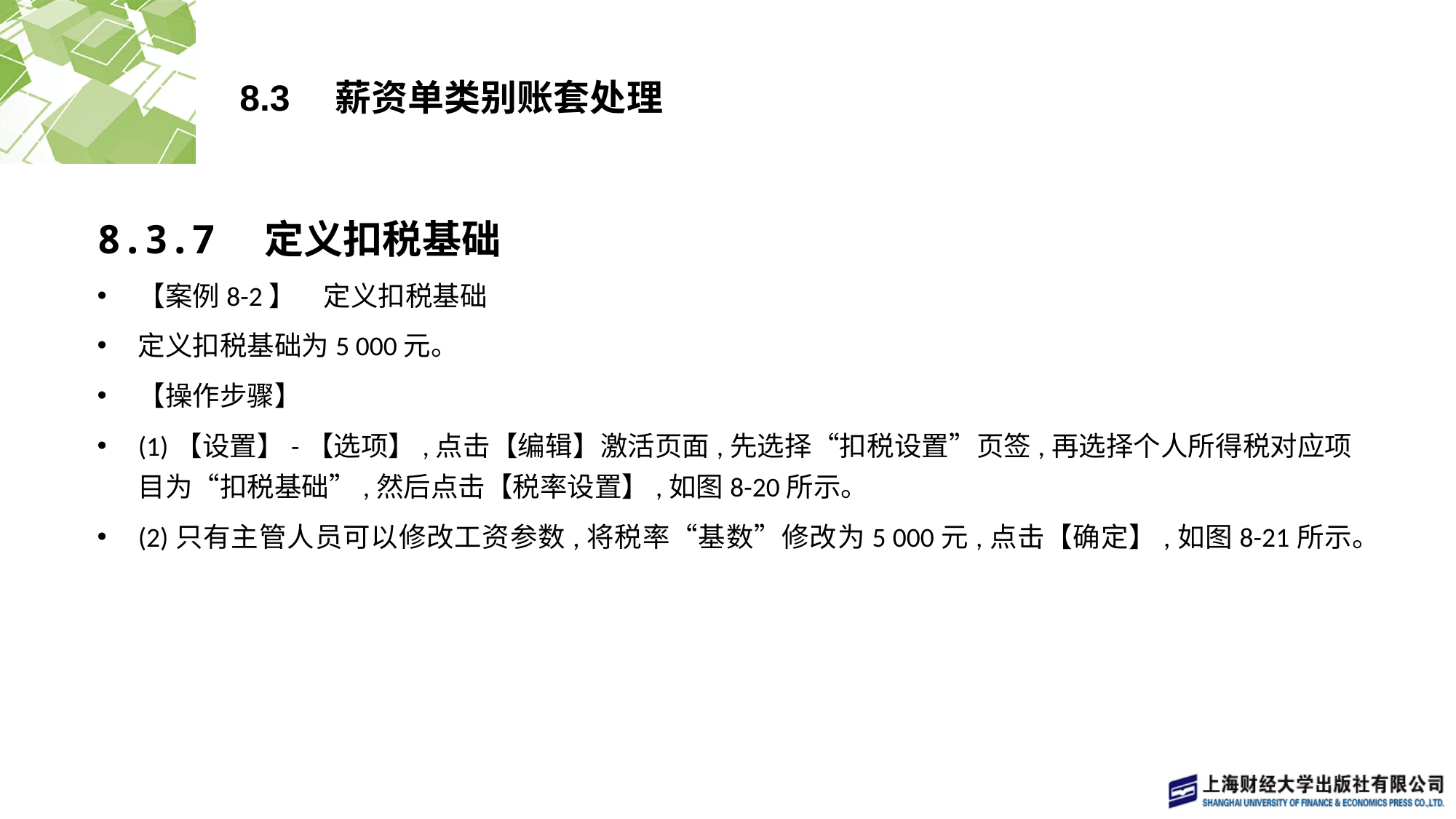

# 8.3　薪资单类别账套处理
8.3.7　定义扣税基础
【案例8-2】　定义扣税基础
定义扣税基础为5 000元。
【操作步骤】
(1)【设置】-【选项】,点击【编辑】激活页面,先选择“扣税设置”页签,再选择个人所得税对应项目为“扣税基础”,然后点击【税率设置】,如图8-20所示。
(2)只有主管人员可以修改工资参数,将税率“基数”修改为5 000元,点击【确定】,如图8-21所示。